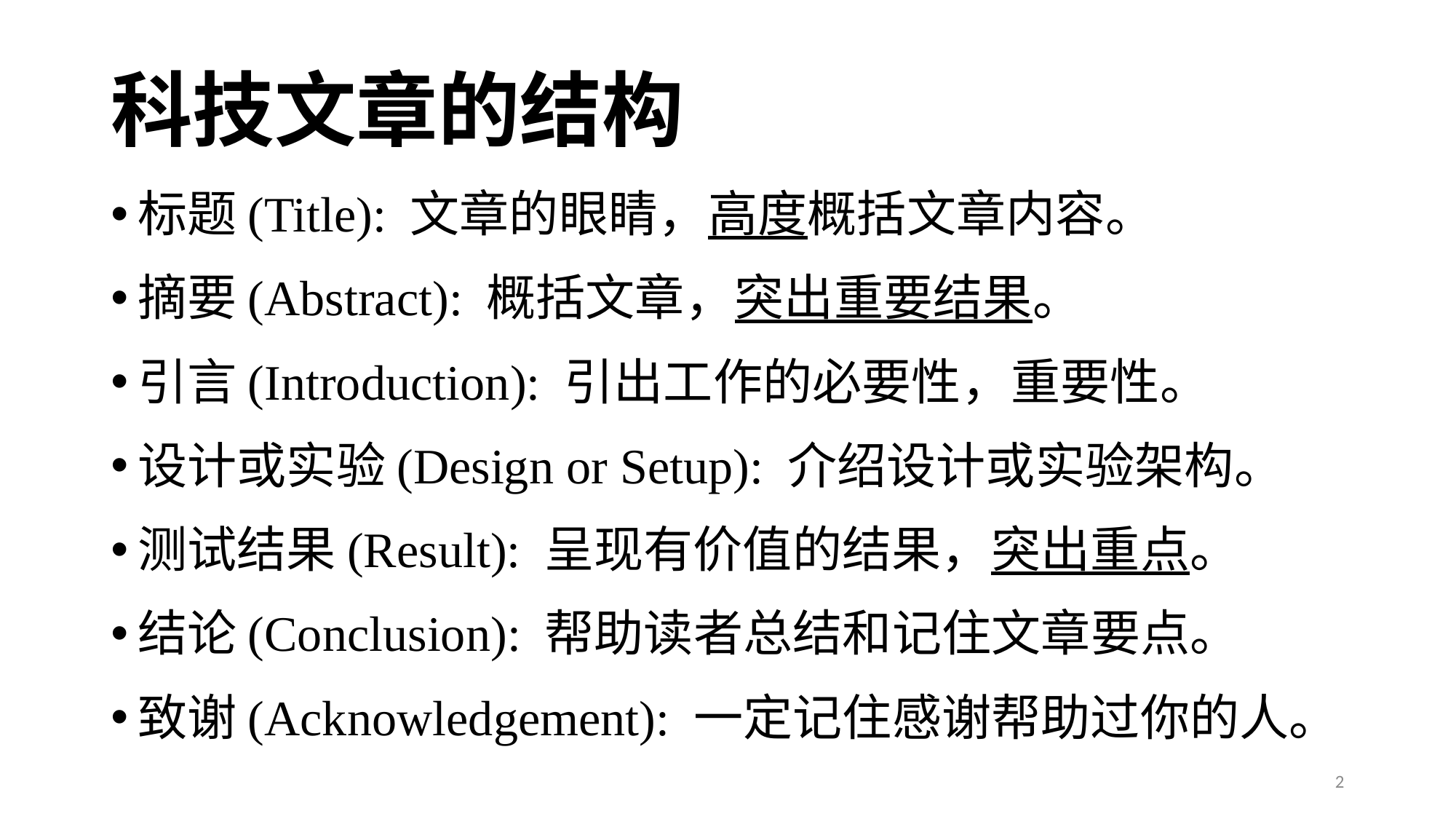

# 科技文章的结构
标题(Title): 文章的眼睛，高度概括文章内容。
摘要(Abstract): 概括文章，突出重要结果。
引言(Introduction): 引出工作的必要性，重要性。
设计或实验(Design or Setup): 介绍设计或实验架构。
测试结果(Result): 呈现有价值的结果，突出重点。
结论(Conclusion): 帮助读者总结和记住文章要点。
致谢(Acknowledgement): 一定记住感谢帮助过你的人。
2